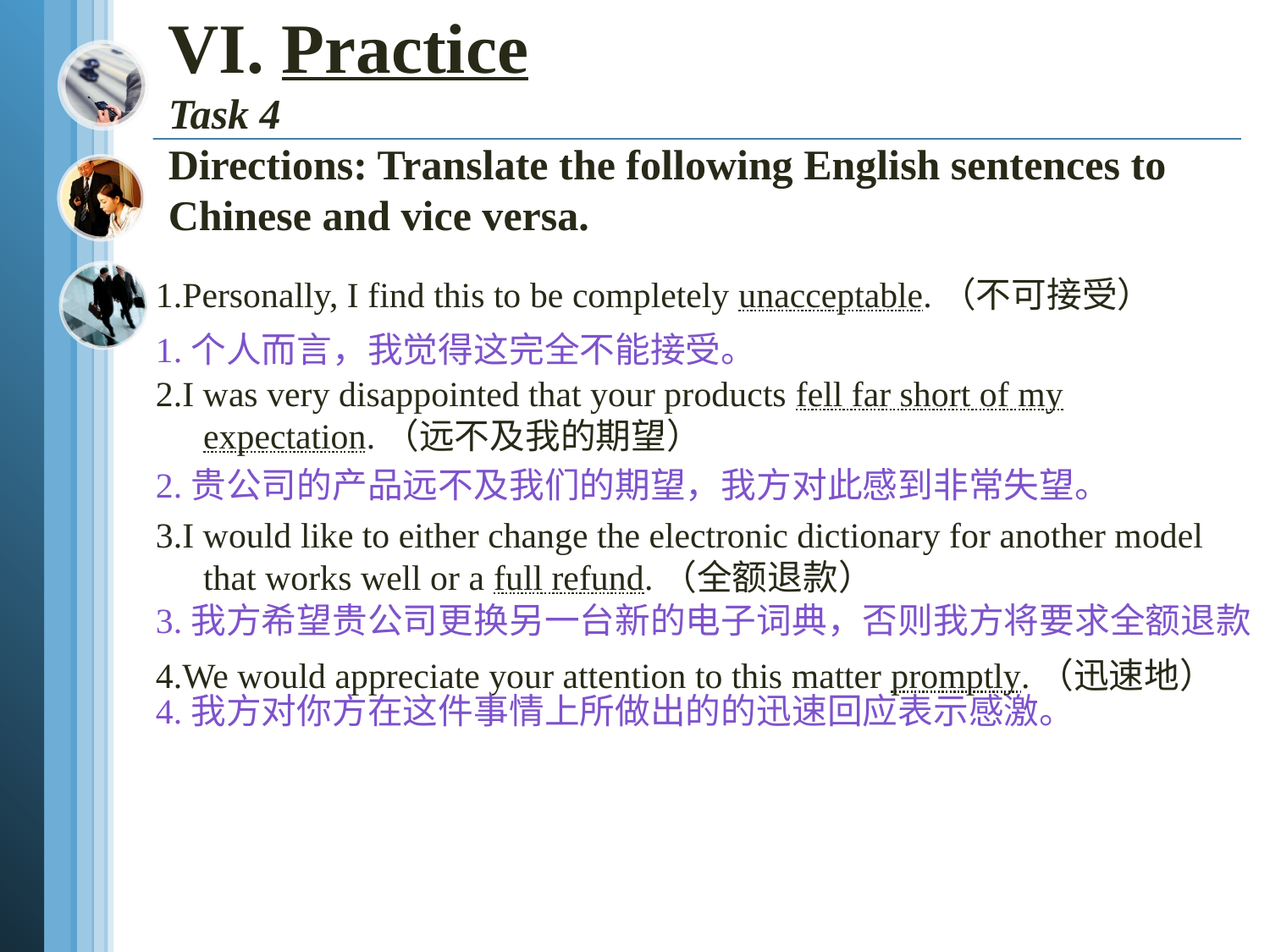

# VI. Practice Task 4 Directions: Translate the following English sentences to Chinese and vice versa.
1.Personally, I find this to be completely unacceptable.（不可接受）

2.I was very disappointed that your products fell far short of my expectation.（远不及我的期望）

3.I would like to either change the electronic dictionary for another model that works well or a full refund.（全额退款）

4.We would appreciate your attention to this matter promptly.（迅速地）

1.个人而言，我觉得这完全不能接受。

2.贵公司的产品远不及我们的期望，我方对此感到非常失望。

3.我方希望贵公司更换另一台新的电子词典，否则我方将要求全额退款

4.我方对你方在这件事情上所做出的的迅速回应表示感激。